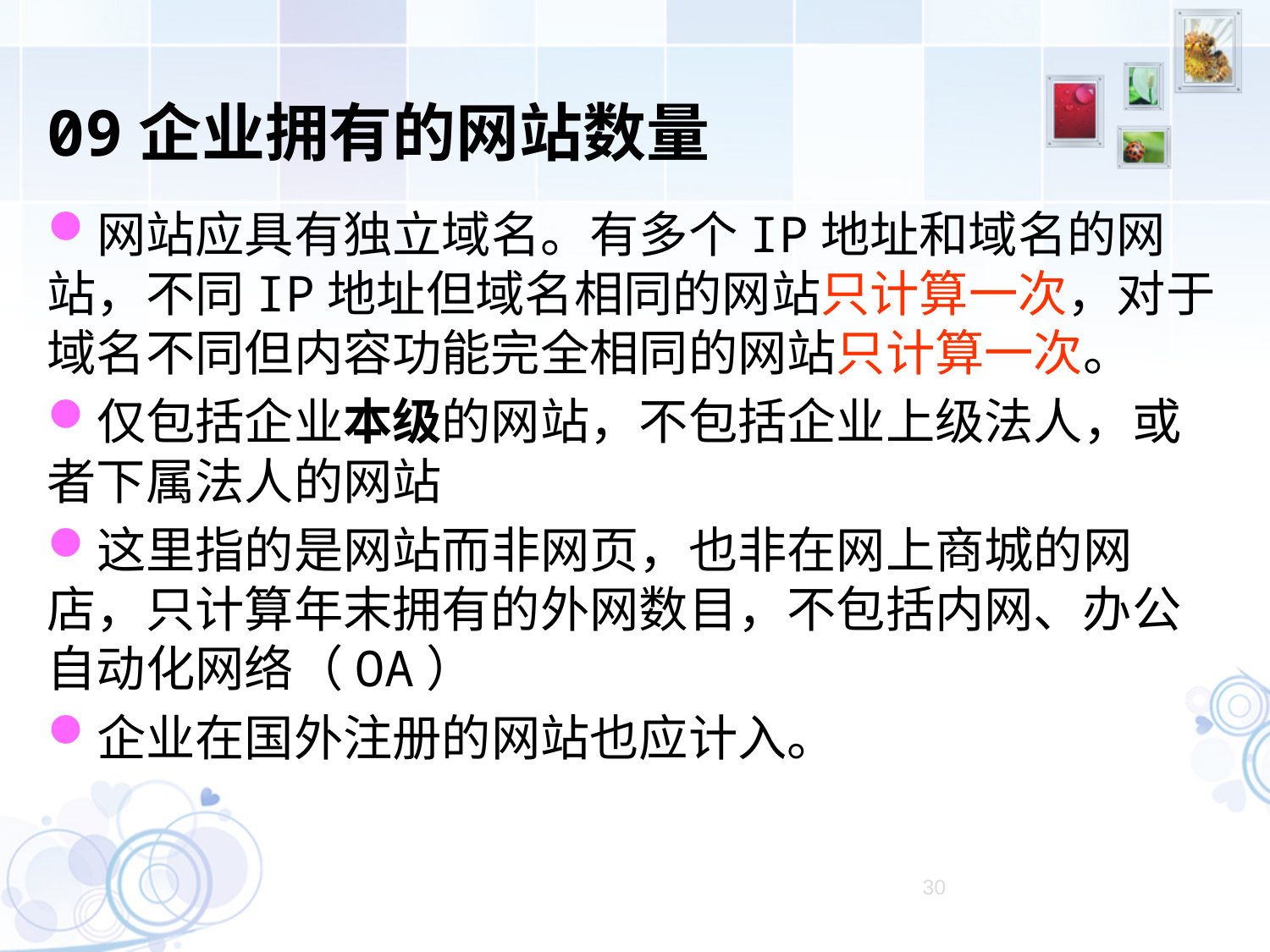

09企业拥有的网站数量

网站应具有独立域名。有多个IP地址和域名的网站，不同IP地址但域名相同的网站只计算一次，对于域名不同但内容功能完全相同的网站只计算一次。
仅包括企业本级的网站，不包括企业上级法人，或者下属法人的网站
这里指的是网站而非网页，也非在网上商城的网店，只计算年末拥有的外网数目，不包括内网、办公自动化网络（OA）
企业在国外注册的网站也应计入。

30